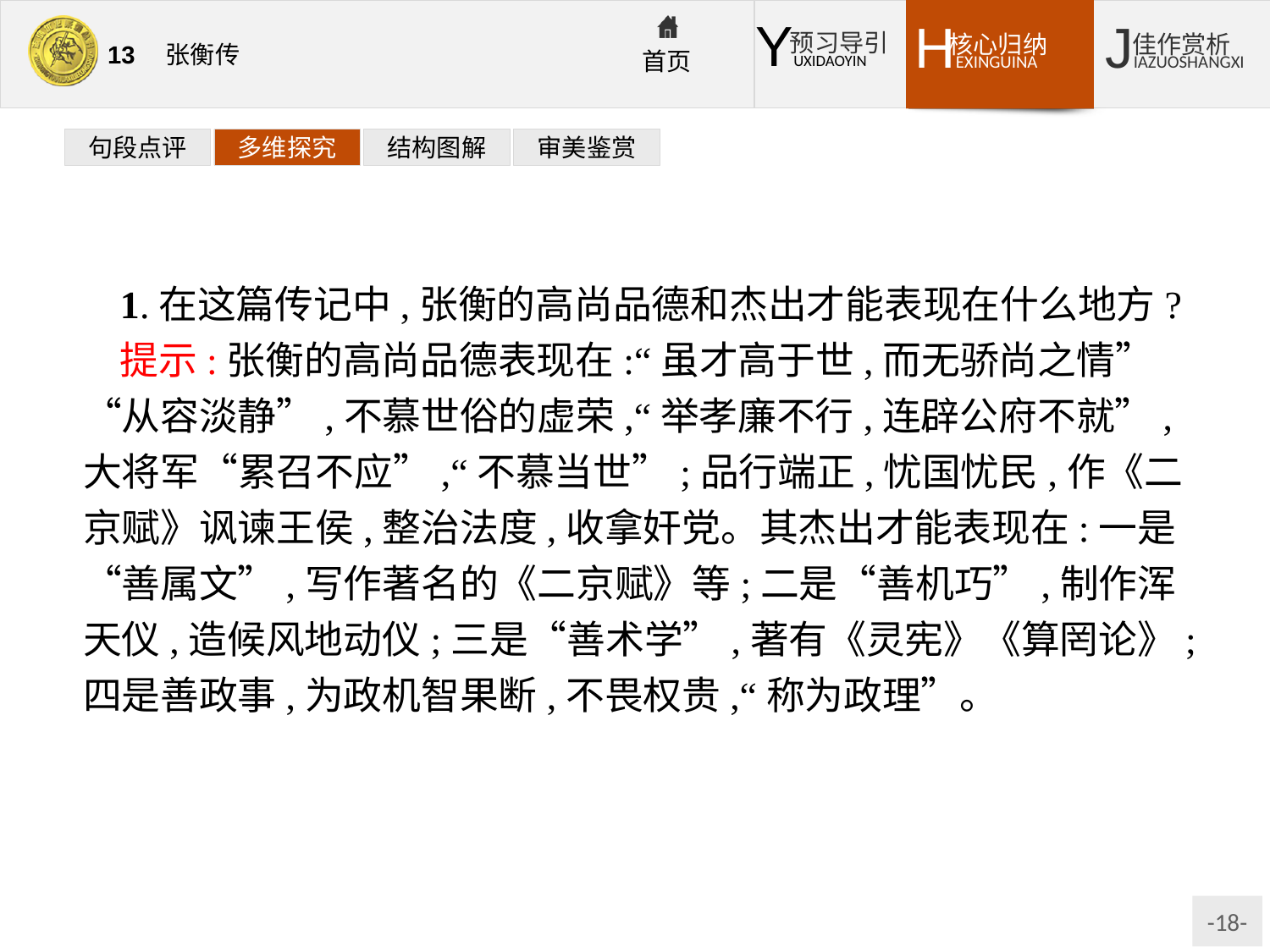

句段点评
多维探究
结构图解
审美鉴赏
1.在这篇传记中,张衡的高尚品德和杰出才能表现在什么地方?
提示:张衡的高尚品德表现在:“虽才高于世,而无骄尚之情”“从容淡静”,不慕世俗的虚荣,“举孝廉不行,连辟公府不就”,大将军“累召不应”,“不慕当世”;品行端正,忧国忧民,作《二京赋》讽谏王侯,整治法度,收拿奸党。其杰出才能表现在:一是“善属文”,写作著名的《二京赋》等;二是“善机巧”,制作浑天仪,造候风地动仪;三是“善术学”,著有《灵宪》《算罔论》;四是善政事,为政机智果断,不畏权贵,“称为政理”。